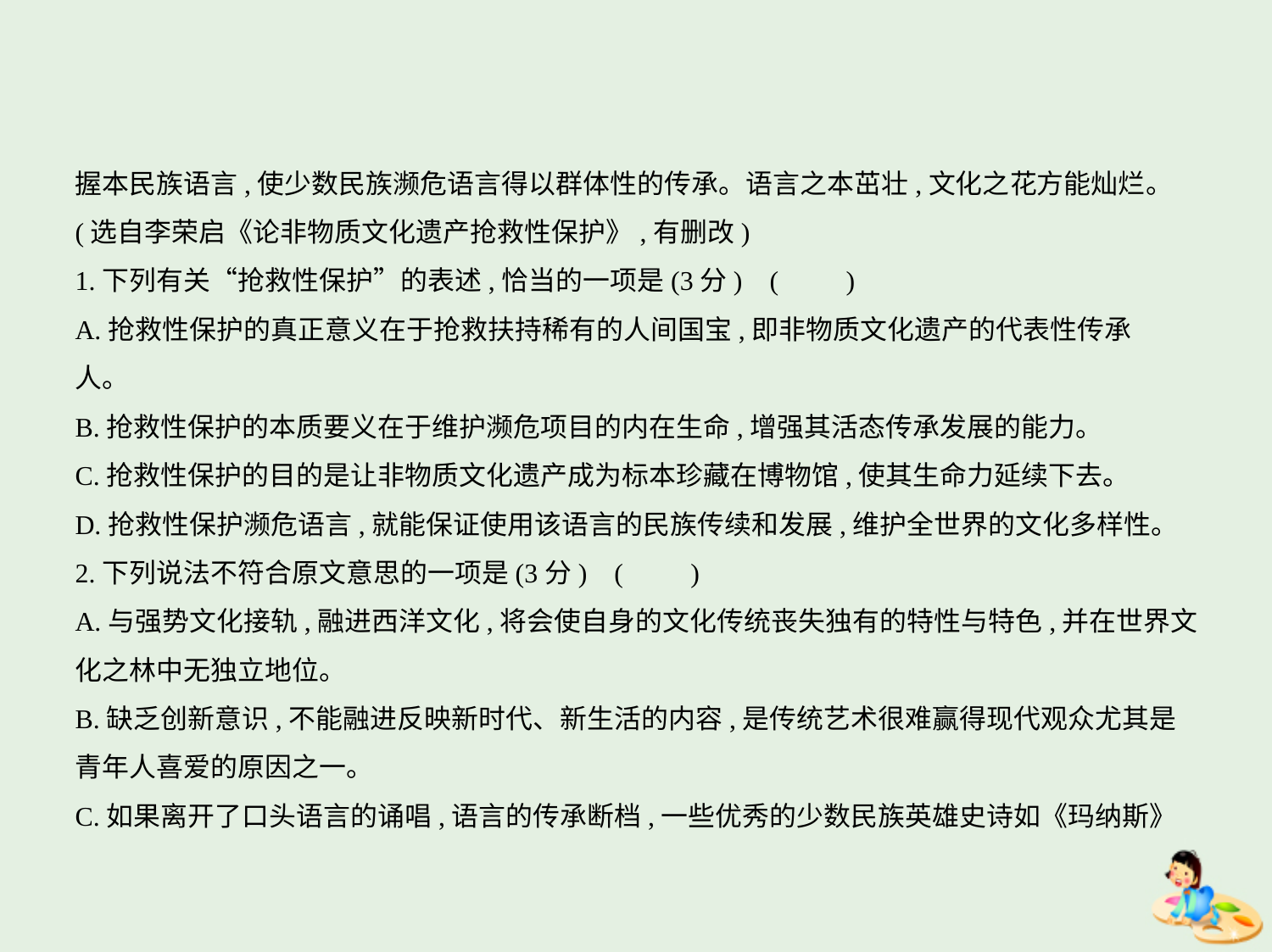

握本民族语言,使少数民族濒危语言得以群体性的传承。语言之本茁壮,文化之花方能灿烂。
(选自李荣启《论非物质文化遗产抢救性保护》,有删改)
1.下列有关“抢救性保护”的表述,恰当的一项是(3分) (　　)
A.抢救性保护的真正意义在于抢救扶持稀有的人间国宝,即非物质文化遗产的代表性传承
人。
B.抢救性保护的本质要义在于维护濒危项目的内在生命,增强其活态传承发展的能力。
C.抢救性保护的目的是让非物质文化遗产成为标本珍藏在博物馆,使其生命力延续下去。
D.抢救性保护濒危语言,就能保证使用该语言的民族传续和发展,维护全世界的文化多样性。
2.下列说法不符合原文意思的一项是(3分) (　　)
A.与强势文化接轨,融进西洋文化,将会使自身的文化传统丧失独有的特性与特色,并在世界文
化之林中无独立地位。
B.缺乏创新意识,不能融进反映新时代、新生活的内容,是传统艺术很难赢得现代观众尤其是
青年人喜爱的原因之一。
C.如果离开了口头语言的诵唱,语言的传承断档,一些优秀的少数民族英雄史诗如《玛纳斯》